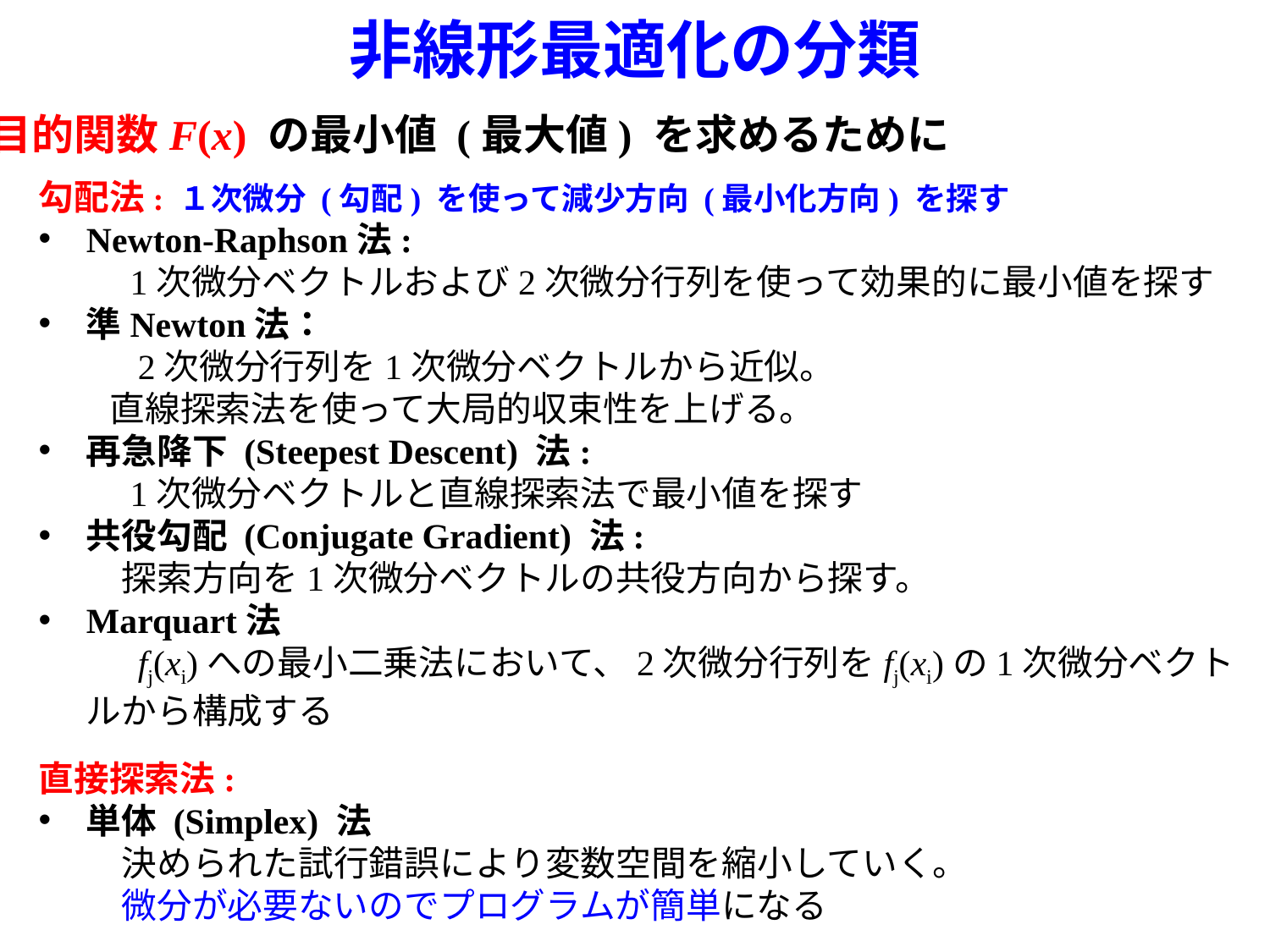

非線形最適化の分類
目的関数F(x) の最小値 (最大値) を求めるために
勾配法: １次微分 (勾配) を使って減少方向 (最小化方向) を探す
Newton-Raphson法:
　1次微分ベクトルおよび2次微分行列を使って効果的に最小値を探す
準Newton法：
　 2次微分行列を1次微分ベクトルから近似。
   直線探索法を使って大局的収束性を上げる。
再急降下 (Steepest Descent) 法:
　1次微分ベクトルと直線探索法で最小値を探す
共役勾配 (Conjugate Gradient) 法:
　探索方向を1次微分ベクトルの共役方向から探す。
Marquart法
　 fj(xi)への最小二乗法において、2次微分行列をfj(xi)の1次微分ベクトルから構成する

直接探索法:
単体 (Simplex) 法
　決められた試行錯誤により変数空間を縮小していく。
　微分が必要ないのでプログラムが簡単になる